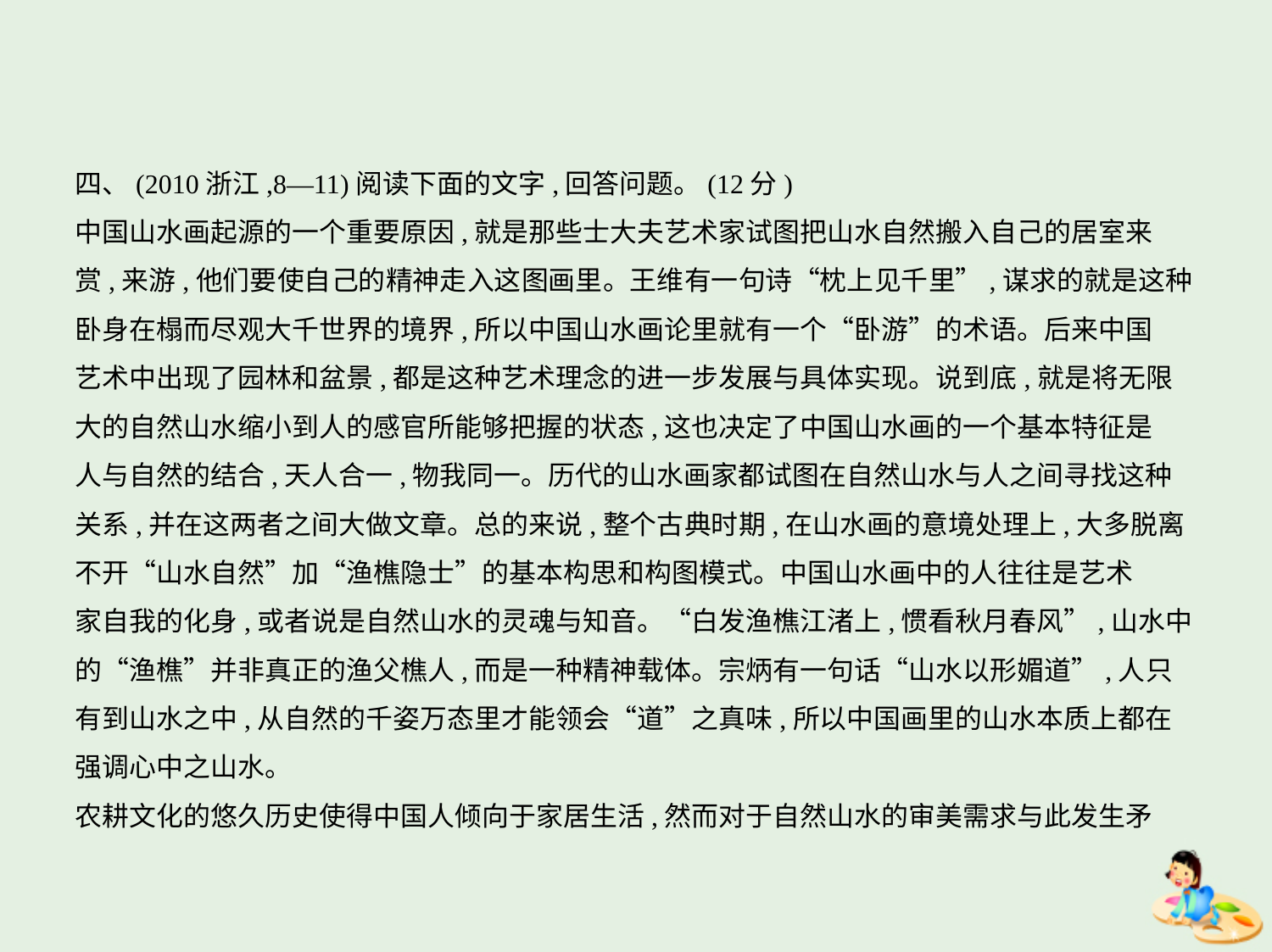

四、(2010浙江,8—11)阅读下面的文字,回答问题。(12分)
中国山水画起源的一个重要原因,就是那些士大夫艺术家试图把山水自然搬入自己的居室来
赏,来游,他们要使自己的精神走入这图画里。王维有一句诗“枕上见千里”,谋求的就是这种
卧身在榻而尽观大千世界的境界,所以中国山水画论里就有一个“卧游”的术语。后来中国
艺术中出现了园林和盆景,都是这种艺术理念的进一步发展与具体实现。说到底,就是将无限
大的自然山水缩小到人的感官所能够把握的状态,这也决定了中国山水画的一个基本特征是
人与自然的结合,天人合一,物我同一。历代的山水画家都试图在自然山水与人之间寻找这种
关系,并在这两者之间大做文章。总的来说,整个古典时期,在山水画的意境处理上,大多脱离
不开“山水自然”加“渔樵隐士”的基本构思和构图模式。中国山水画中的人往往是艺术
家自我的化身,或者说是自然山水的灵魂与知音。“白发渔樵江渚上,惯看秋月春风”,山水中
的“渔樵”并非真正的渔父樵人,而是一种精神载体。宗炳有一句话“山水以形媚道”,人只
有到山水之中,从自然的千姿万态里才能领会“道”之真味,所以中国画里的山水本质上都在
强调心中之山水。
农耕文化的悠久历史使得中国人倾向于家居生活,然而对于自然山水的审美需求与此发生矛